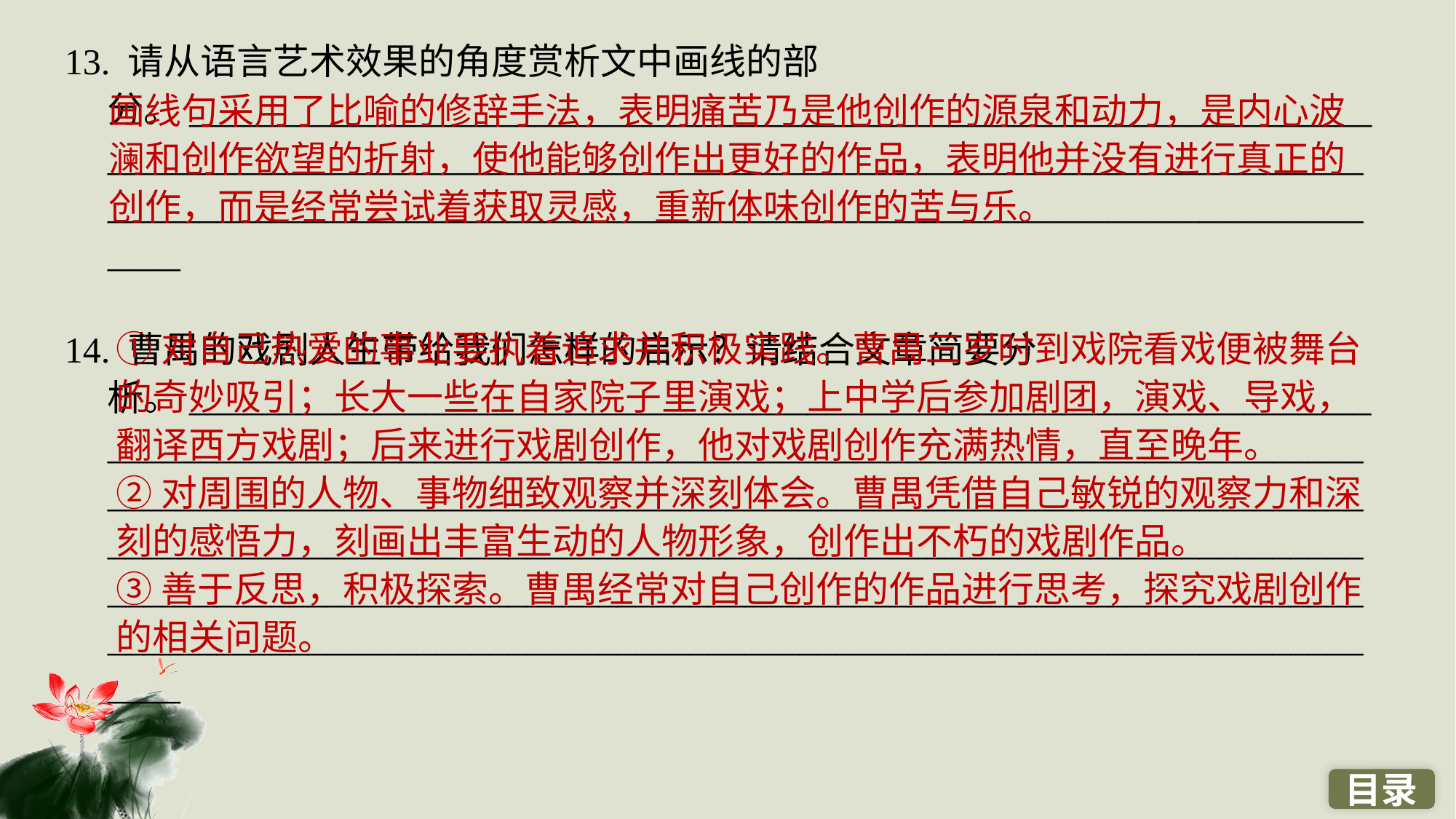

13. 请从语言艺术效果的角度赏析文中画线的部分。_______________________________________________________________________________________________________________________________________________________________________________________________________________

14. 曹禺的戏剧人生带给我们怎样的启示？请结合文章简要分析。______________________________________________________________________________________________________________________________________________________________________________________________________________________________________________________________________________________________________________________________________________________________________________________________________________________________
画线句采用了比喻的修辞手法，表明痛苦乃是他创作的源泉和动力，是内心波澜和创作欲望的折射，使他能够创作出更好的作品，表明他并没有进行真正的创作，而是经常尝试着获取灵感，重新体味创作的苦与乐。
①对自己热爱的事业要执着追求并积极实践。曹禺三岁时到戏院看戏便被舞台的奇妙吸引；长大一些在自家院子里演戏；上中学后参加剧团，演戏、导戏，翻译西方戏剧；后来进行戏剧创作，他对戏剧创作充满热情，直至晚年。
②对周围的人物、事物细致观察并深刻体会。曹禺凭借自己敏锐的观察力和深刻的感悟力，刻画出丰富生动的人物形象，创作出不朽的戏剧作品。
③善于反思，积极探索。曹禺经常对自己创作的作品进行思考，探究戏剧创作的相关问题。